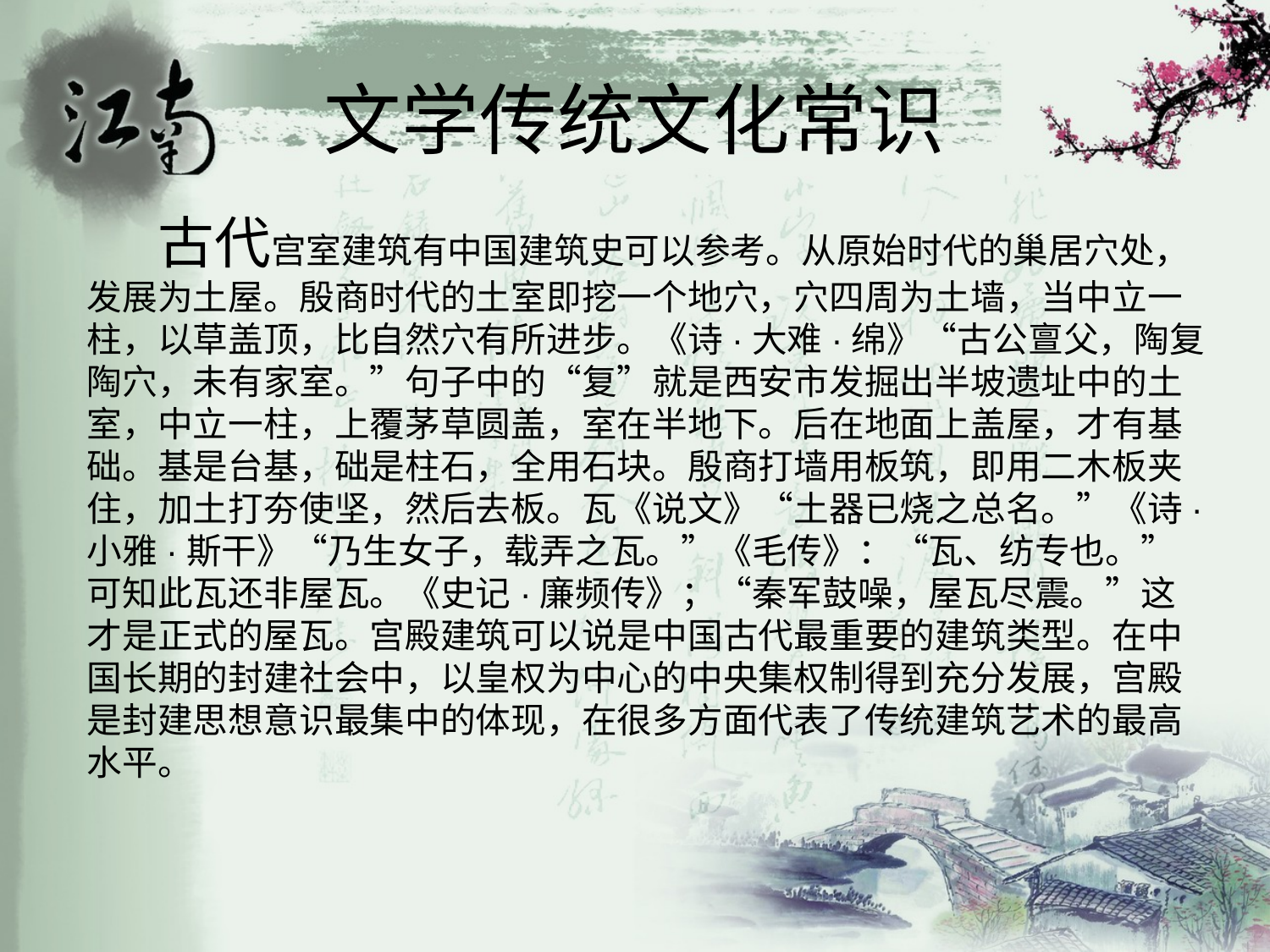

# 文学传统文化常识
        古代宫室建筑有中国建筑史可以参考。从原始时代的巢居穴处，发展为土屋。殷商时代的土室即挖一个地穴，穴四周为土墙，当中立一柱，以草盖顶，比自然穴有所进步。《诗·大难·绵》“古公亶父，陶复陶穴，未有家室。”句子中的“复”就是西安市发掘出半坡遗址中的土室，中立一柱，上覆茅草圆盖，室在半地下。后在地面上盖屋，才有基础。基是台基，础是柱石，全用石块。殷商打墙用板筑，即用二木板夹住，加土打夯使坚，然后去板。瓦《说文》“土器已烧之总名。”《诗·小雅·斯干》“乃生女子，载弄之瓦。”《毛传》：“瓦、纺专也。”可知此瓦还非屋瓦。《史记·廉频传》；“秦军鼓噪，屋瓦尽震。”这才是正式的屋瓦。宫殿建筑可以说是中国古代最重要的建筑类型。在中国长期的封建社会中，以皇权为中心的中央集权制得到充分发展，宫殿是封建思想意识最集中的体现，在很多方面代表了传统建筑艺术的最高水平。